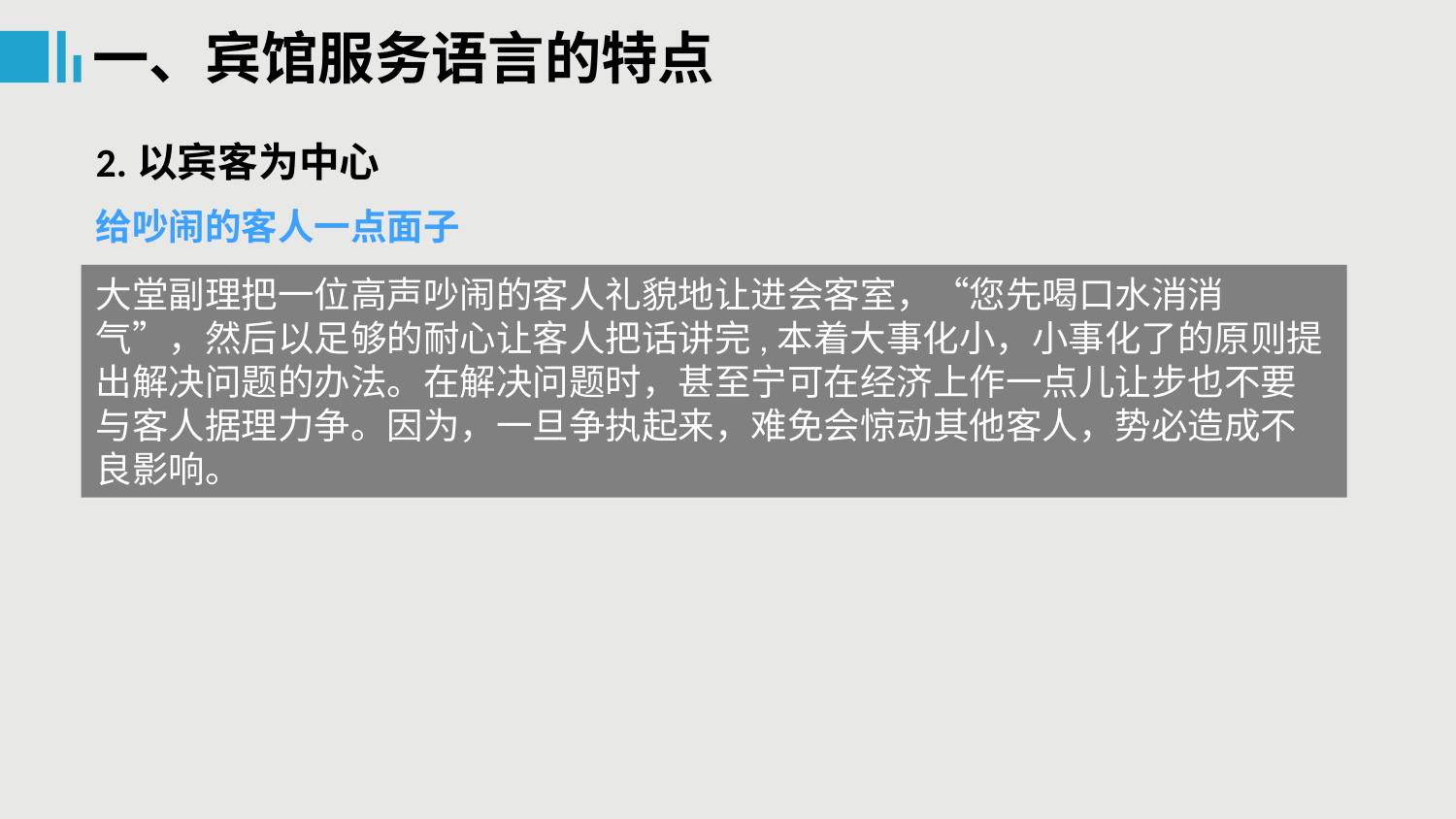

一、宾馆服务语言的特点

2.以宾客为中心
给吵闹的客人一点面子
大堂副理把一位高声吵闹的客人礼貌地让进会客室，“您先喝口水消消气”，然后以足够的耐心让客人把话讲完,本着大事化小，小事化了的原则提出解决问题的办法。在解决问题时，甚至宁可在经济上作一点儿让步也不要与客人据理力争。因为，一旦争执起来，难免会惊动其他客人，势必造成不良影响。